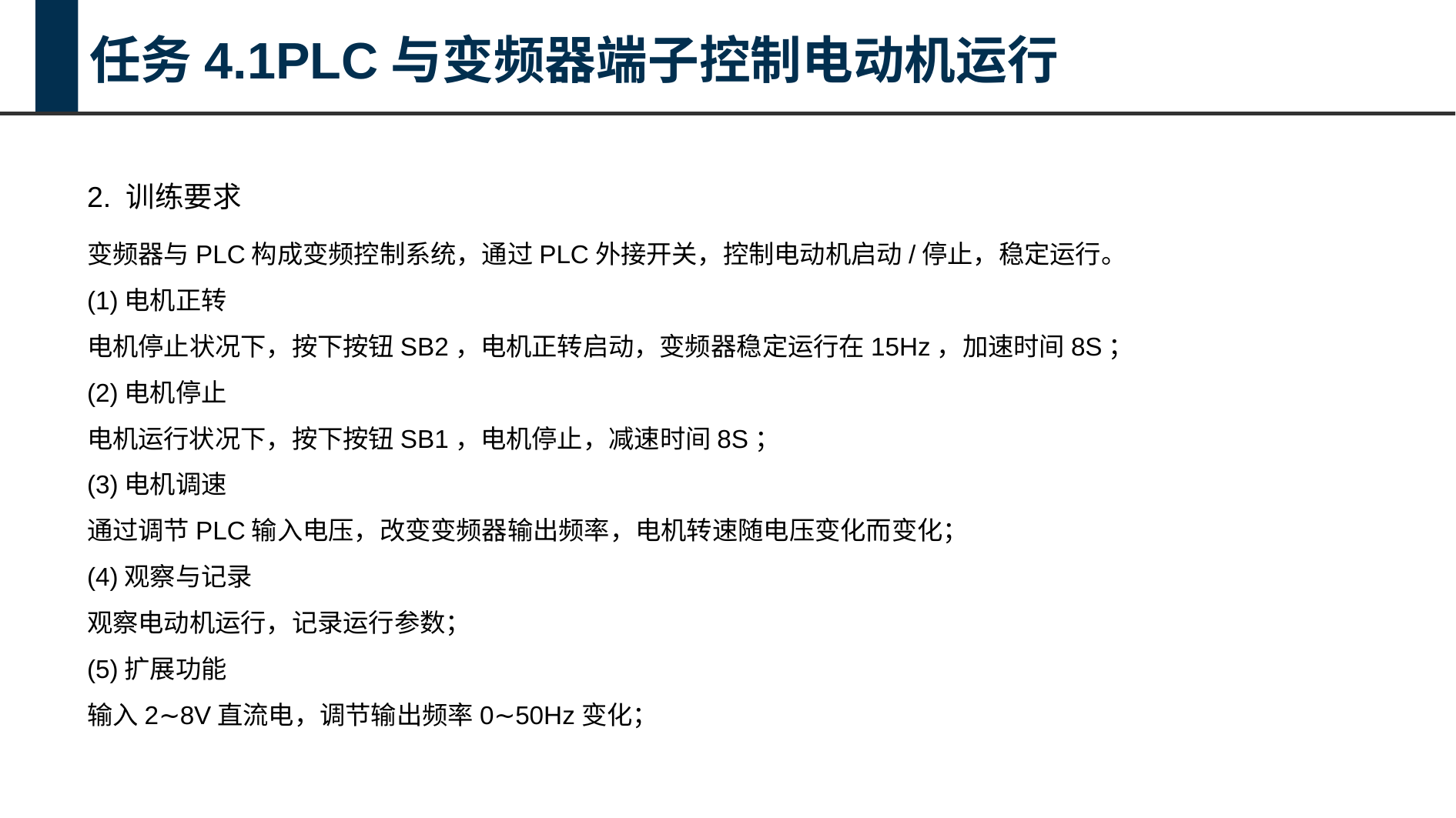

任务4.1PLC与变频器端子控制电动机运行
2. 训练要求
变频器与PLC构成变频控制系统，通过PLC外接开关，控制电动机启动/停止，稳定运行。
(1)电机正转
电机停止状况下，按下按钮SB2，电机正转启动，变频器稳定运行在15Hz，加速时间8S；
(2)电机停止
电机运行状况下，按下按钮SB1，电机停止，减速时间8S；
(3)电机调速
通过调节PLC输入电压，改变变频器输出频率，电机转速随电压变化而变化；
(4)观察与记录
观察电动机运行，记录运行参数；
(5)扩展功能
输入2∼8V直流电，调节输出频率0∼50Hz变化；